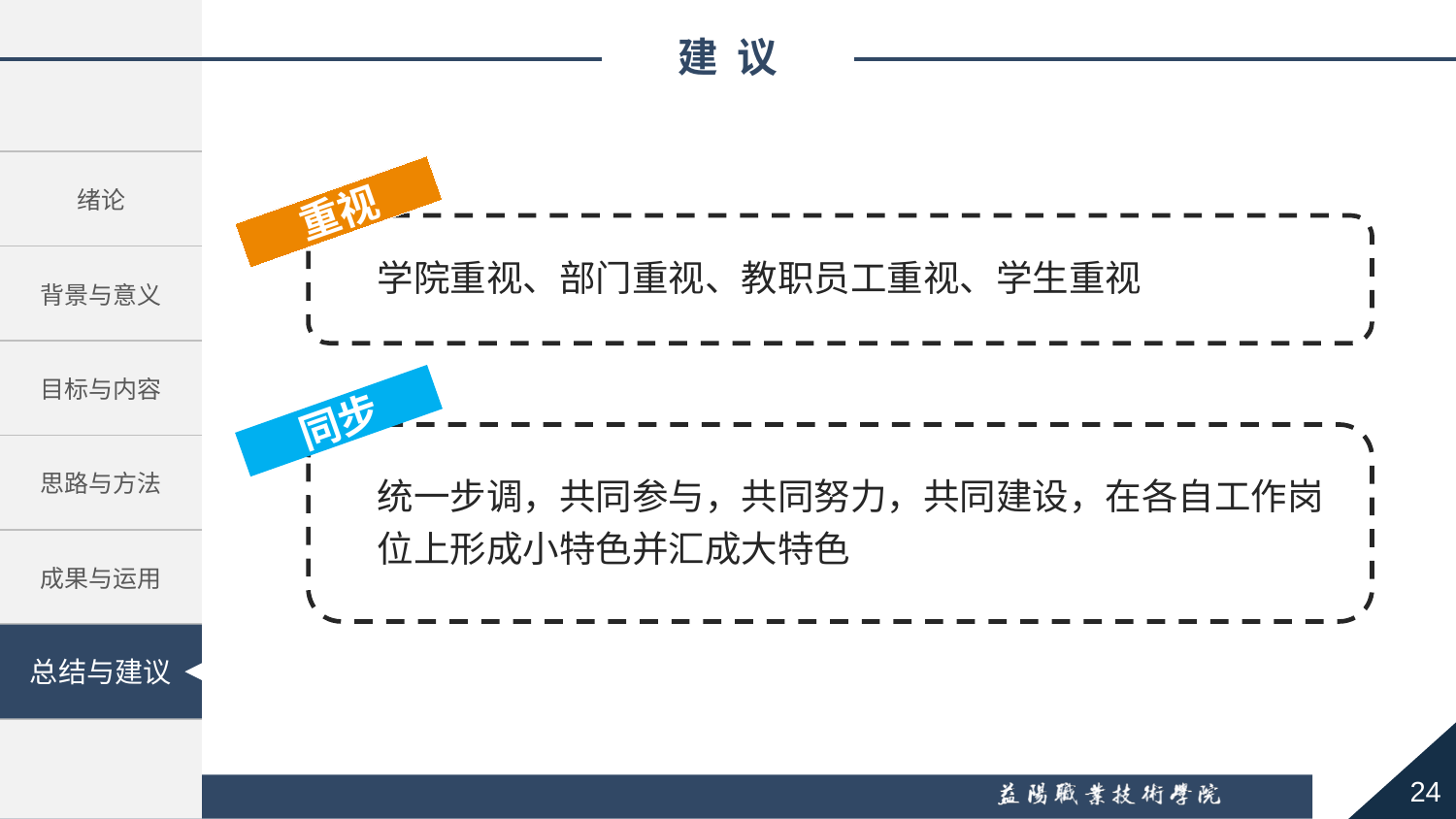

建  议
重视

学院重视、部门重视、教职员工重视、学生重视
同步

统一步调，共同参与，共同努力，共同建设，在各自工作岗位上形成小特色并汇成大特色